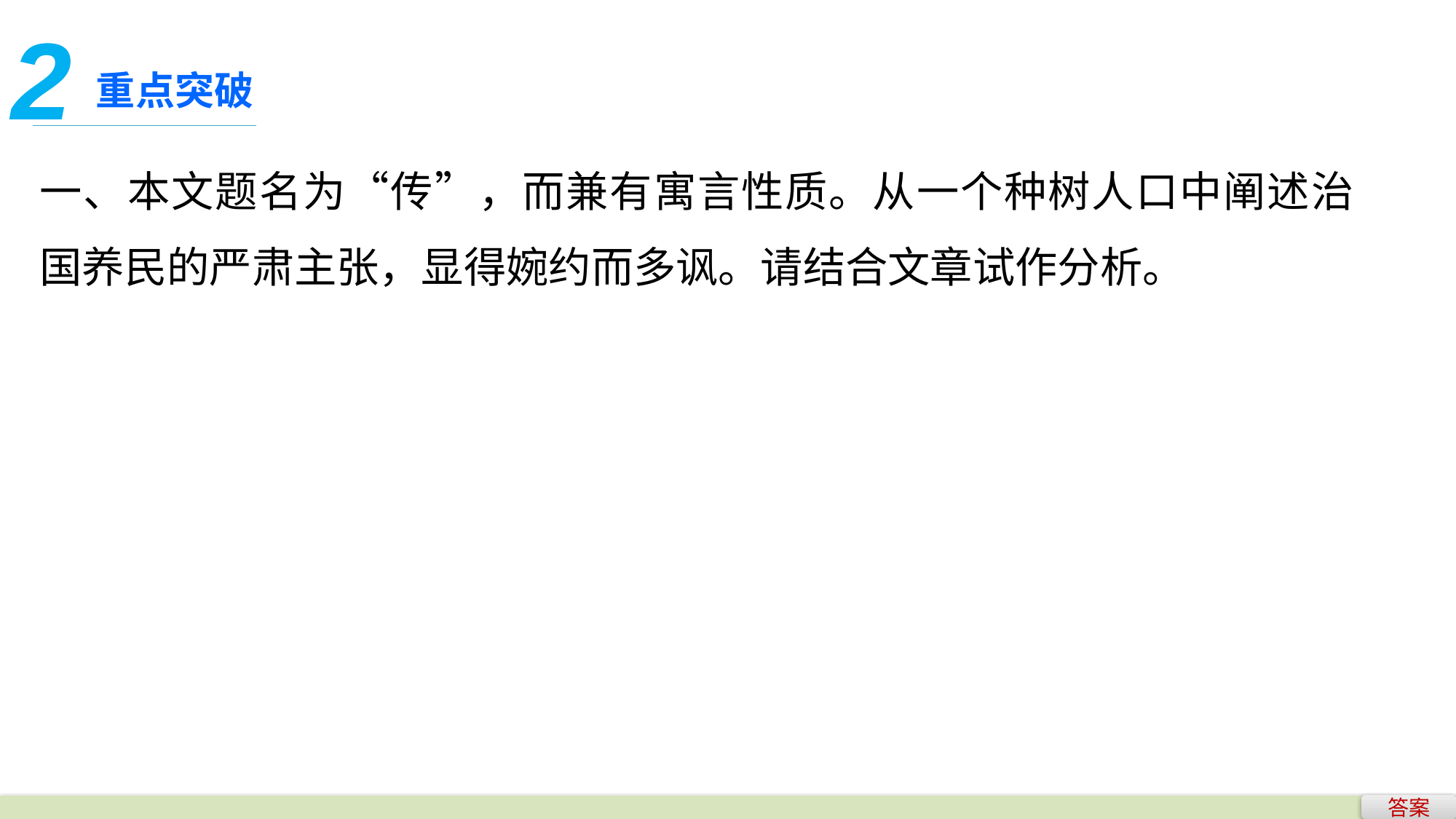

2
重点突破
一、本文题名为“传”，而兼有寓言性质。从一个种树人口中阐述治国养民的严肃主张，显得婉约而多讽。请结合文章试作分析。
答案